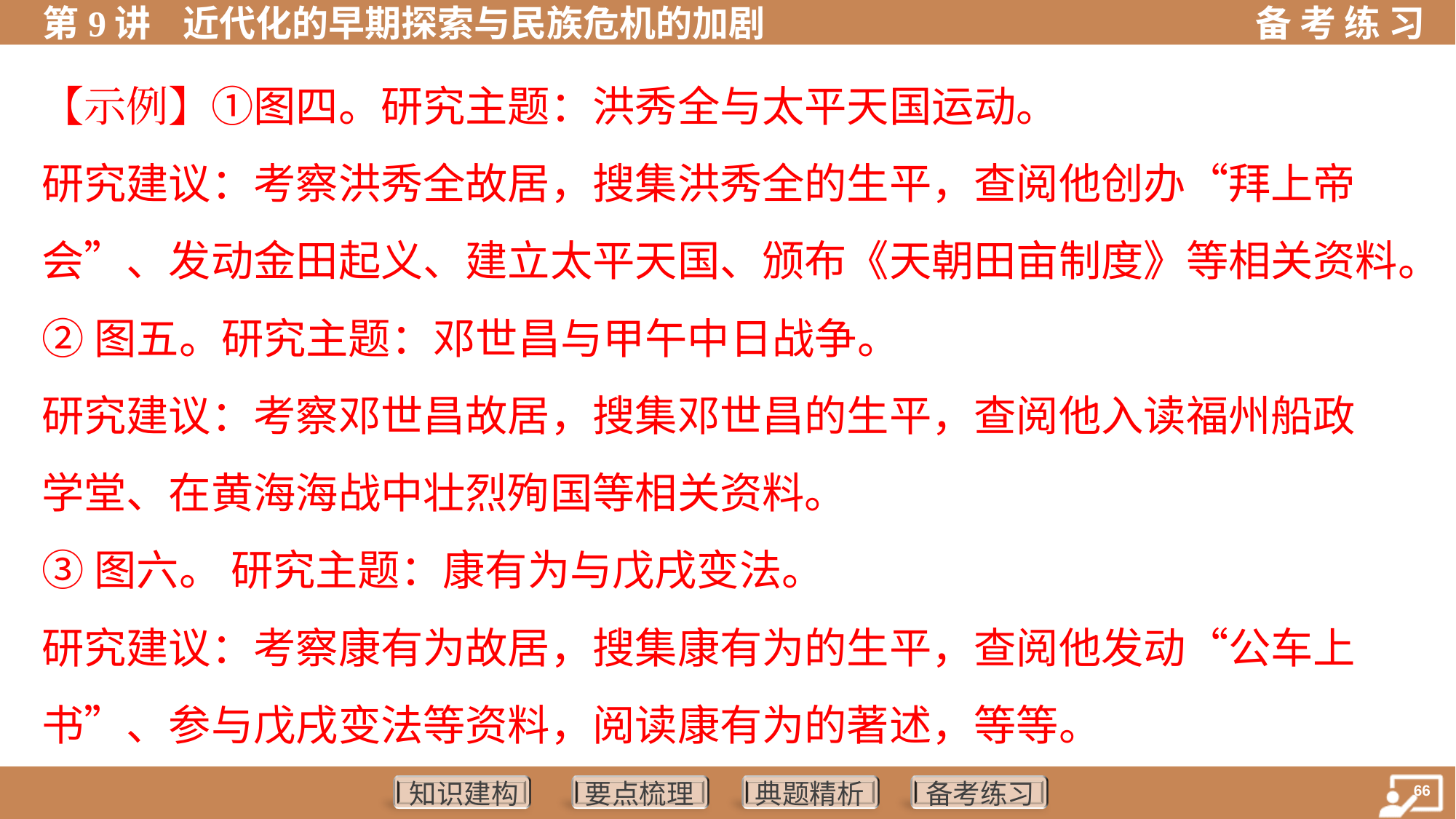

【示例】①图四。研究主题：洪秀全与太平天国运动。
研究建议：考察洪秀全故居，搜集洪秀全的生平，查阅他创办“拜上帝
会”、发动金田起义、建立太平天国、颁布《天朝田亩制度》等相关资料。
②图五。研究主题：邓世昌与甲午中日战争。
研究建议：考察邓世昌故居，搜集邓世昌的生平，查阅他入读福州船政
学堂、在黄海海战中壮烈殉国等相关资料。
③图六。 研究主题：康有为与戊戌变法。
研究建议：考察康有为故居，搜集康有为的生平，查阅他发动“公车上
书”、参与戊戌变法等资料，阅读康有为的著述，等等。